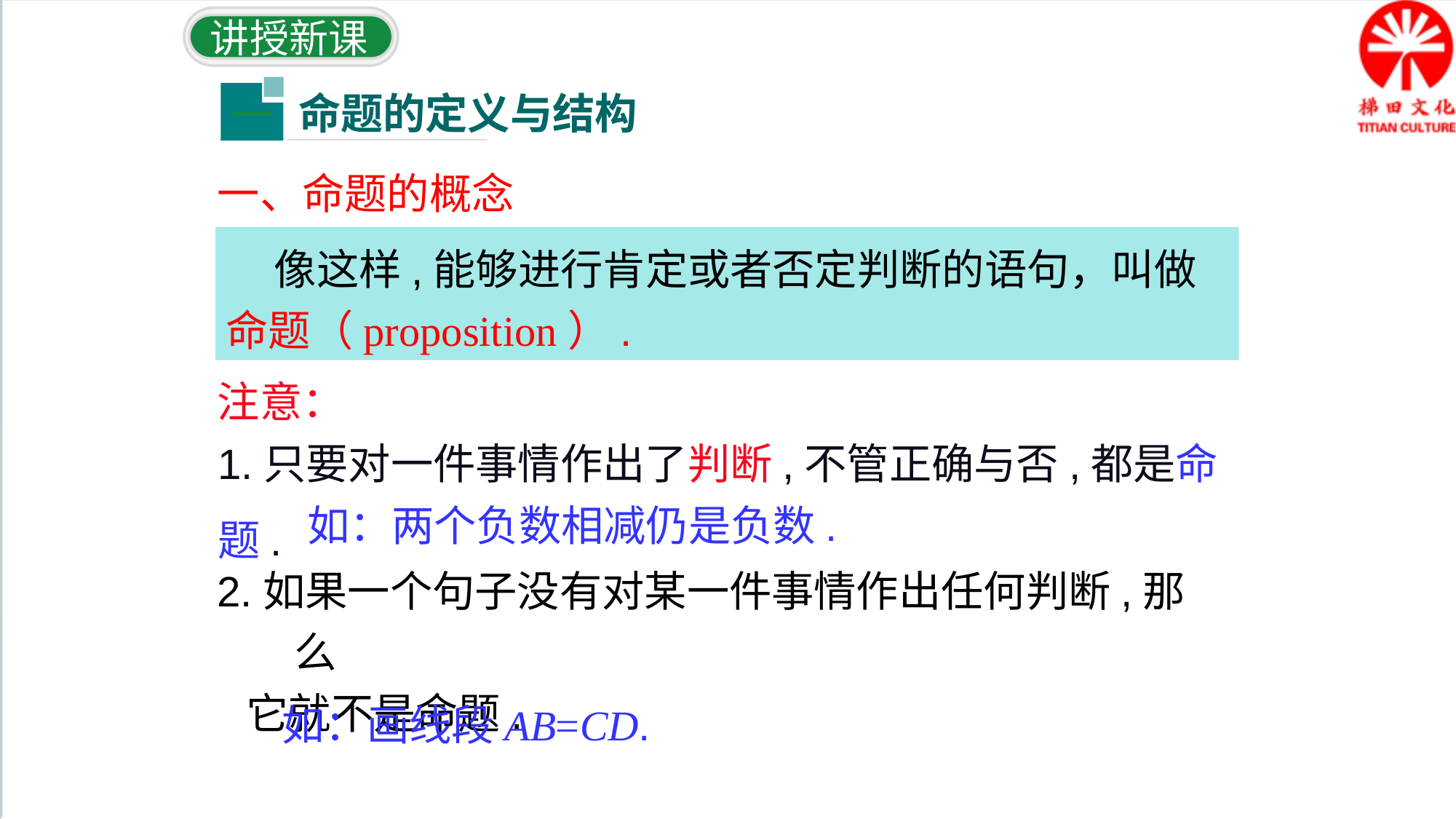

讲授新课

命题的定义与结构
一

一、命题的概念
    像这样,能够进行肯定或者否定判断的语句，叫做命题（proposition）.
注意：
1.只要对一件事情作出了判断,不管正确与否,都是命题.
如：两个负数相减仍是负数.
2.如果一个句子没有对某一件事情作出任何判断,那么
  它就不是命题.
  如：画线段AB=CD.